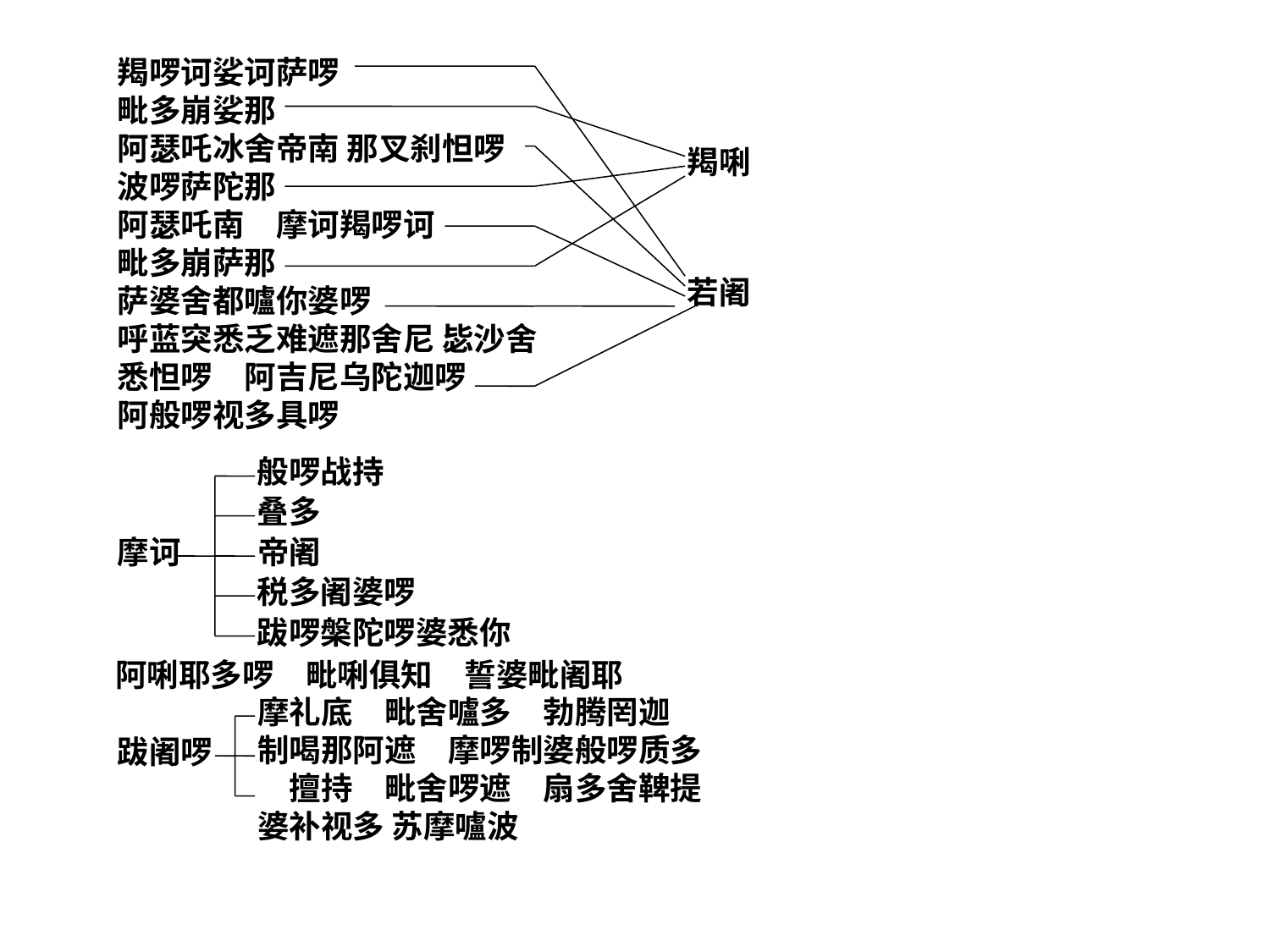

羯啰诃娑诃萨啰
毗多崩娑那
阿瑟吒冰舍帝南 那叉刹怛啰
波啰萨陀那
阿瑟吒南　摩诃羯啰诃
毗多崩萨那
萨婆舍都嚧你婆啰
呼蓝突悉乏难遮那舍尼 毖沙舍悉怛啰　阿吉尼乌陀迦啰
阿般啰视多具啰

羯唎

若阇

般啰战持

叠多

摩诃
帝阇

税多阇婆啰

跋啰槃陀啰婆悉你

       阿唎耶多啰　毗唎俱知　誓婆毗阇耶
摩礼底　毗舍嚧多　勃腾罔迦　制喝那阿遮　摩啰制婆般啰质多　擅持　毗舍啰遮　扇多舍鞞提婆补视多 苏摩嚧波

跋阇啰